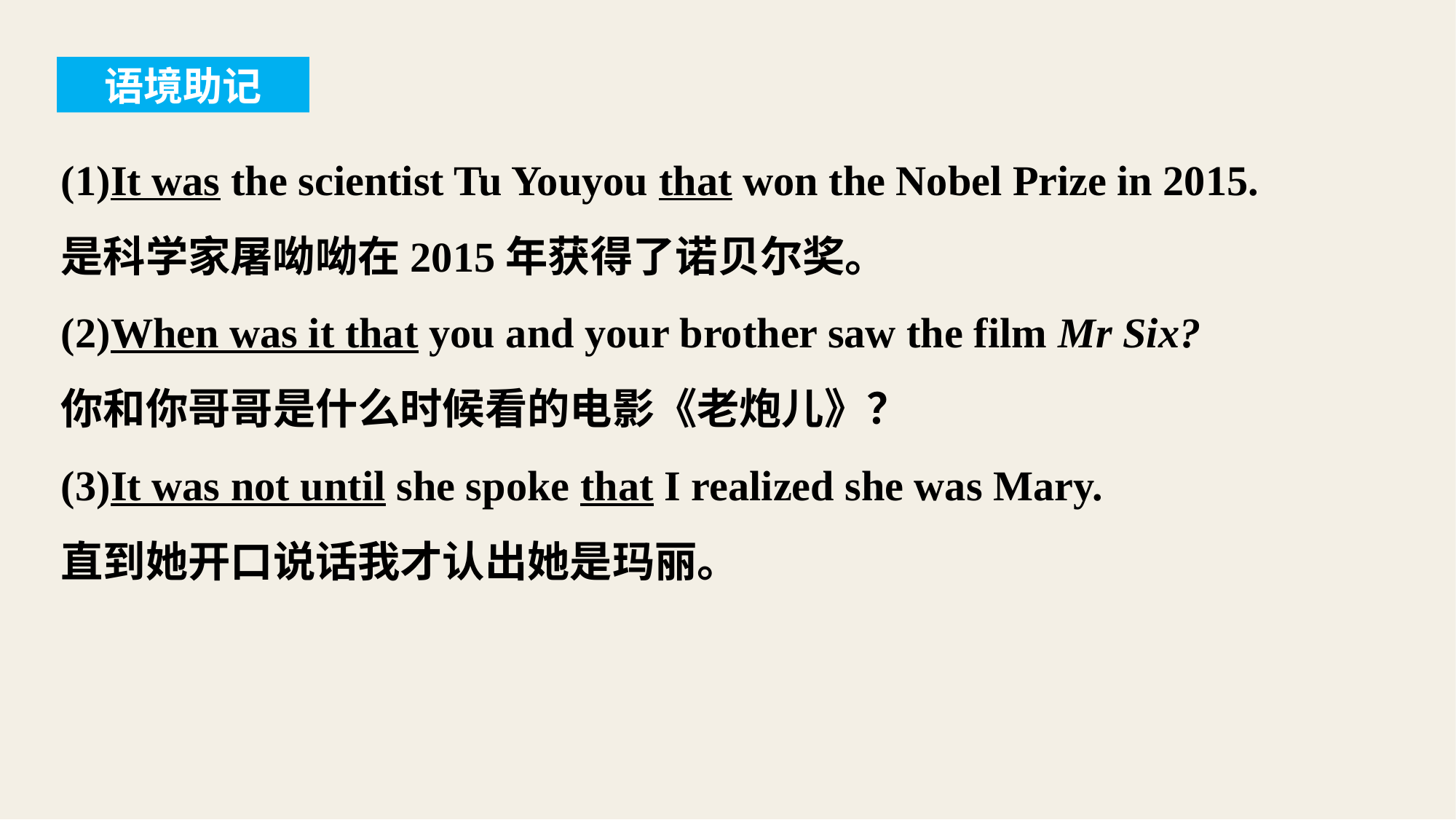

语境助记
(1)It was the scientist Tu Youyou that won the Nobel Prize in 2015.
是科学家屠呦呦在2015年获得了诺贝尔奖。
(2)When was it that you and your brother saw the film Mr Six?
你和你哥哥是什么时候看的电影《老炮儿》？
(3)It was not until she spoke that I realized she was Mary.
直到她开口说话我才认出她是玛丽。